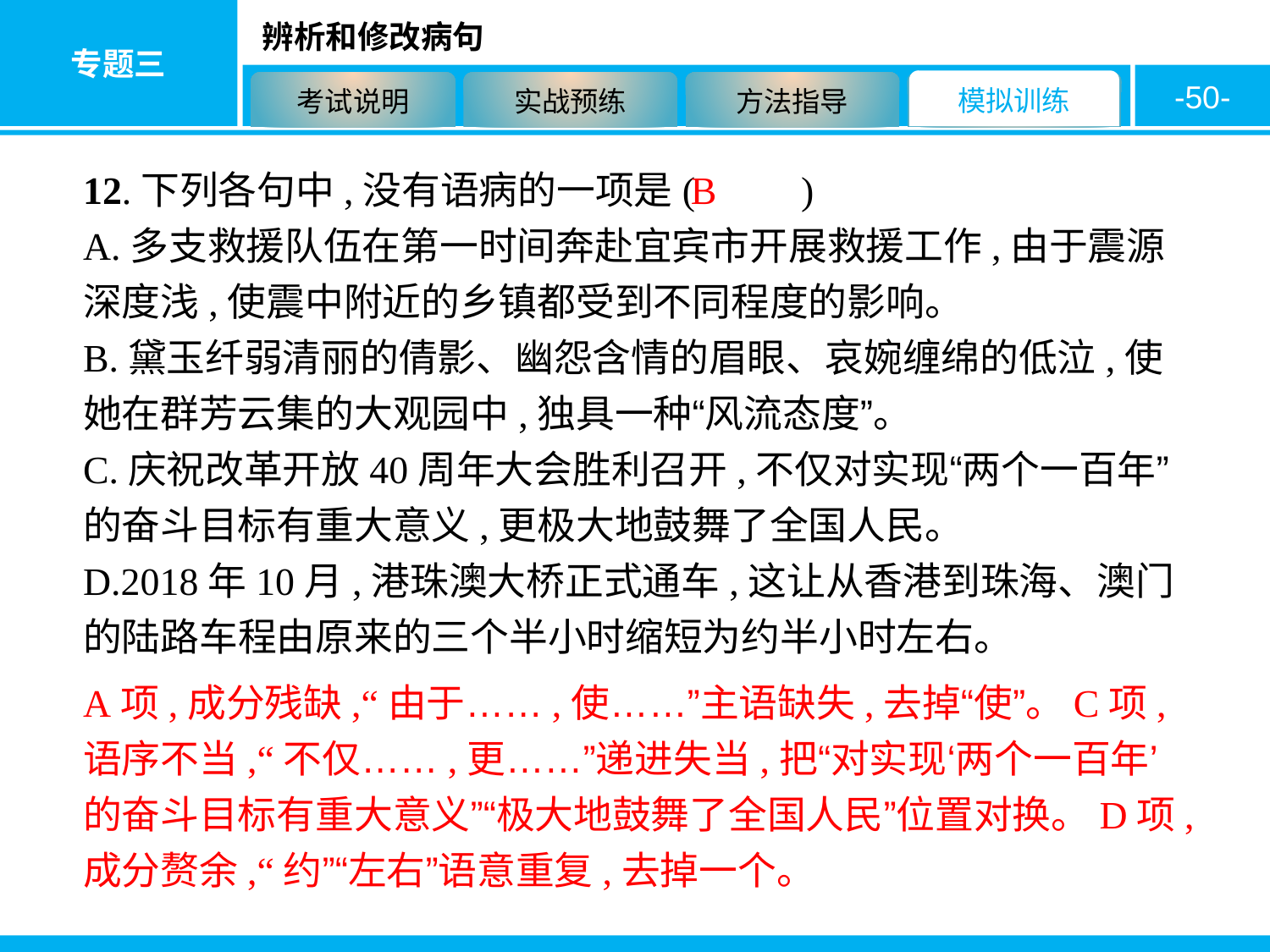

-50-
12.下列各句中,没有语病的一项是( 　　)
A.多支救援队伍在第一时间奔赴宜宾市开展救援工作,由于震源深度浅,使震中附近的乡镇都受到不同程度的影响。
B.黛玉纤弱清丽的倩影、幽怨含情的眉眼、哀婉缠绵的低泣,使她在群芳云集的大观园中,独具一种“风流态度”。
C.庆祝改革开放40周年大会胜利召开,不仅对实现“两个一百年”的奋斗目标有重大意义,更极大地鼓舞了全国人民。
D.2018年10月,港珠澳大桥正式通车,这让从香港到珠海、澳门的陆路车程由原来的三个半小时缩短为约半小时左右。
B
A项,成分残缺,“由于……,使……”主语缺失,去掉“使”。C项,语序不当,“不仅……,更……”递进失当,把“对实现‘两个一百年’的奋斗目标有重大意义”“极大地鼓舞了全国人民”位置对换。D项,成分赘余,“约”“左右”语意重复,去掉一个。